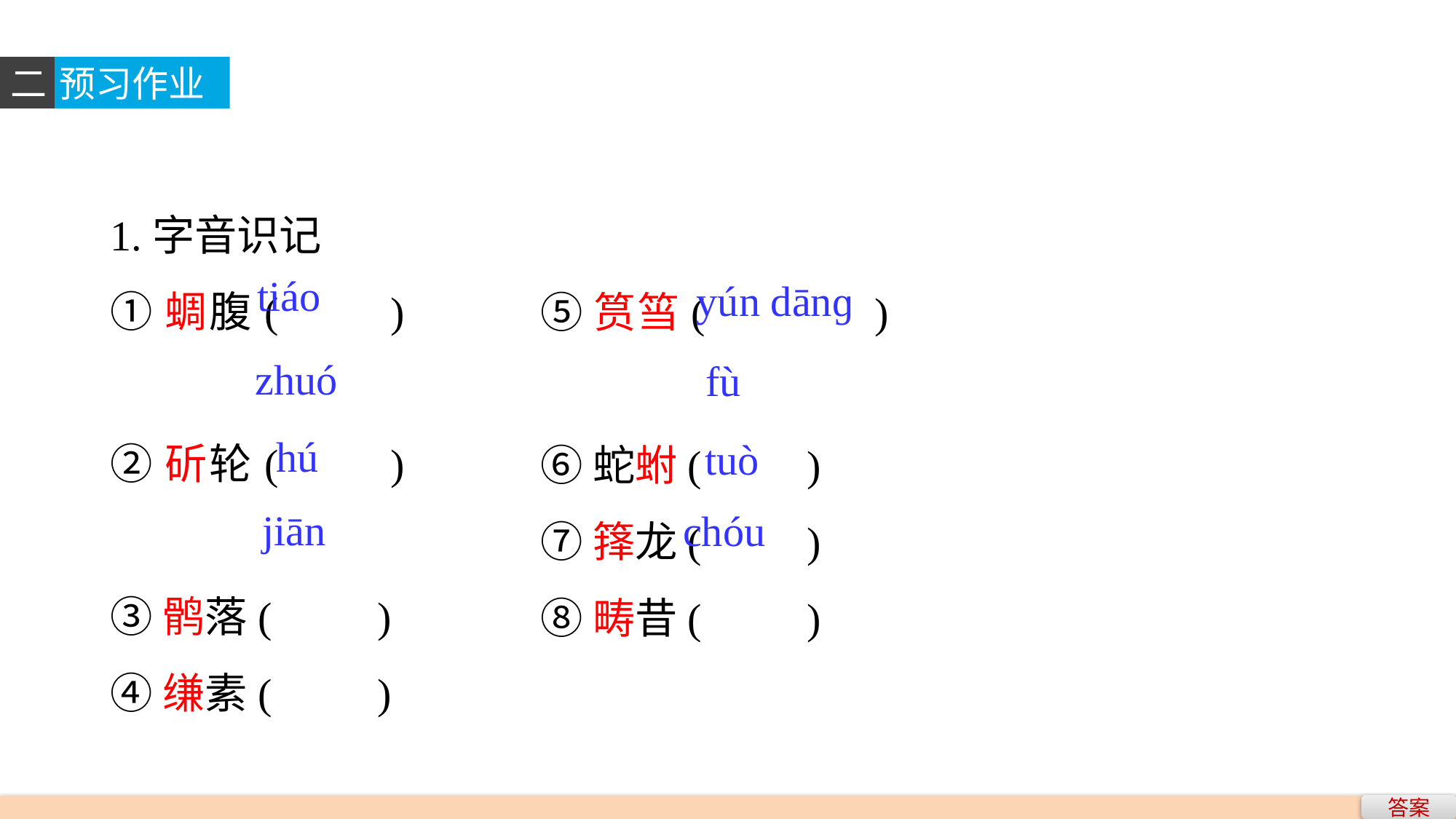

二
预习作业
1.字音识记
①蜩腹(　　)
②斫轮(　　)
③鹘落(　　)
④缣素(　　)
⑤筼筜(　　	)
⑥蛇蚹(　　)
⑦箨龙(　　)
⑧畴昔(　　)
tiáo
yún dānɡ
zhuó
fù
hú
tuò
jiān
chóu
答案